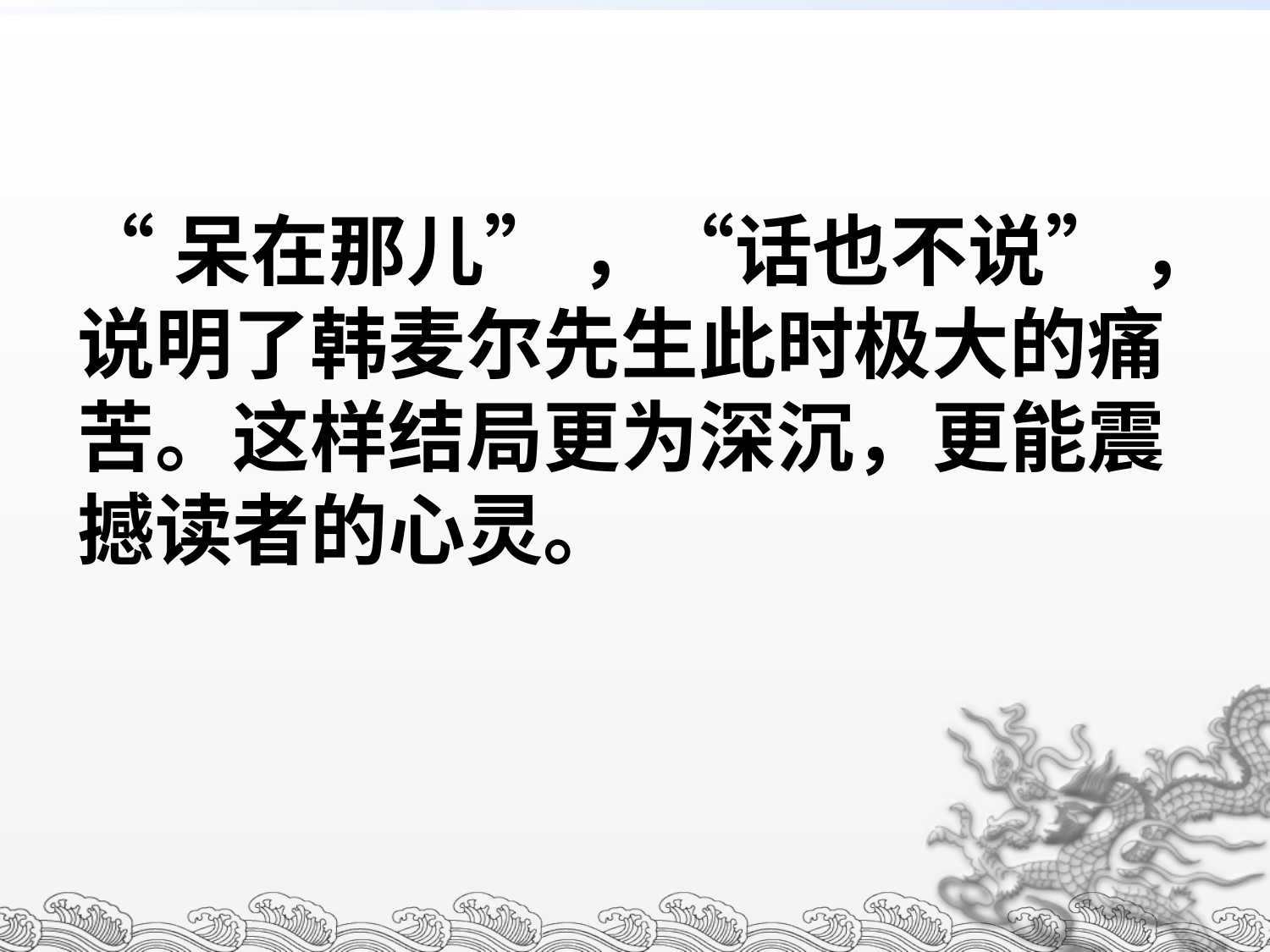

“呆在那儿” ，“话也不说” ，说明了韩麦尔先生此时极大的痛苦。这样结局更为深沉，更能震撼读者的心灵。